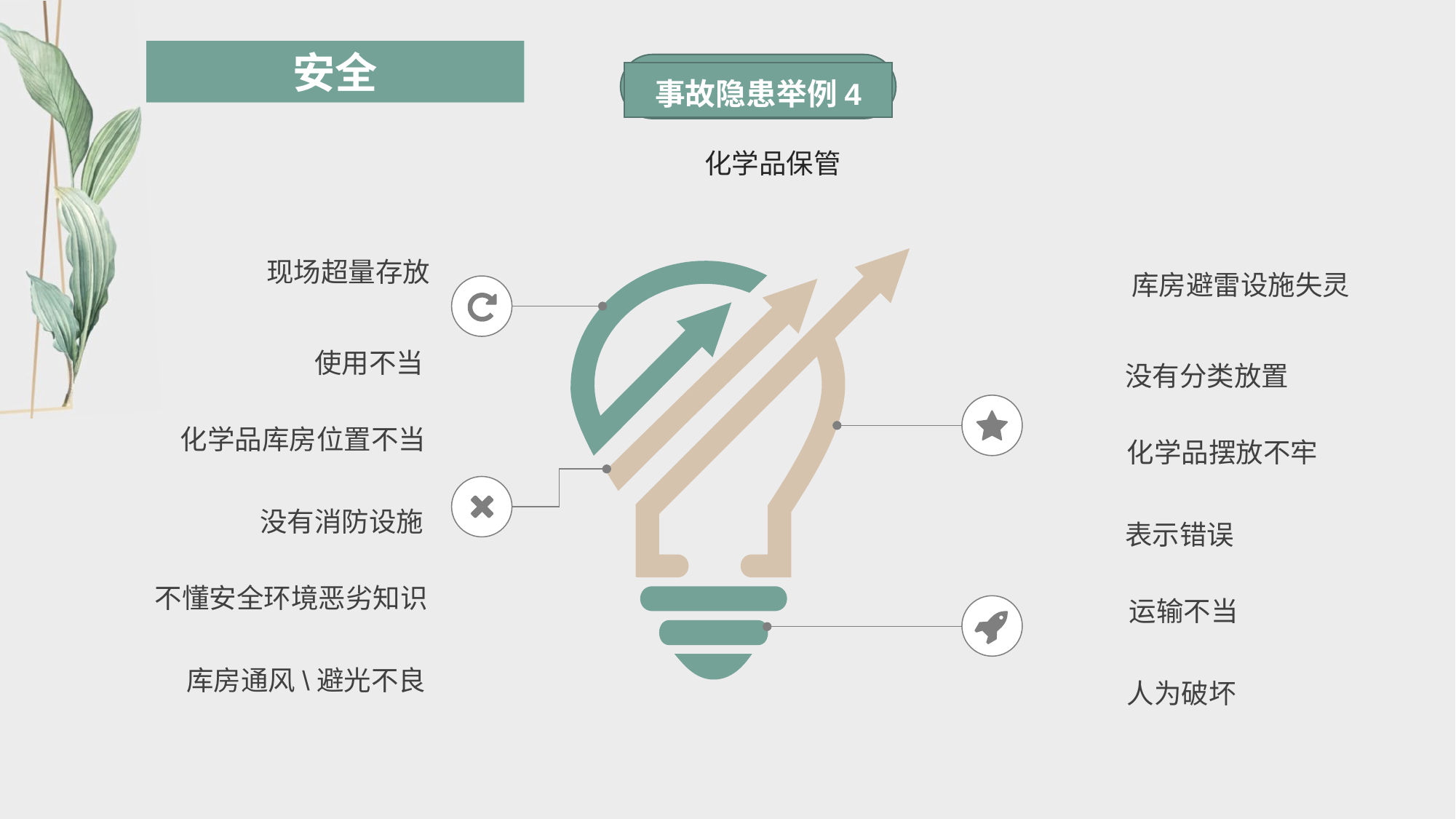

事故隐患举例4
化学品保管
现场超量存放

库房避雷设施失灵

使用不当
没有分类放置

化学品库房位置不当

化学品摆放不牢

没有消防设施

表示错误
不懂安全环境恶劣知识
运输不当

库房通风\避光不良
人为破坏